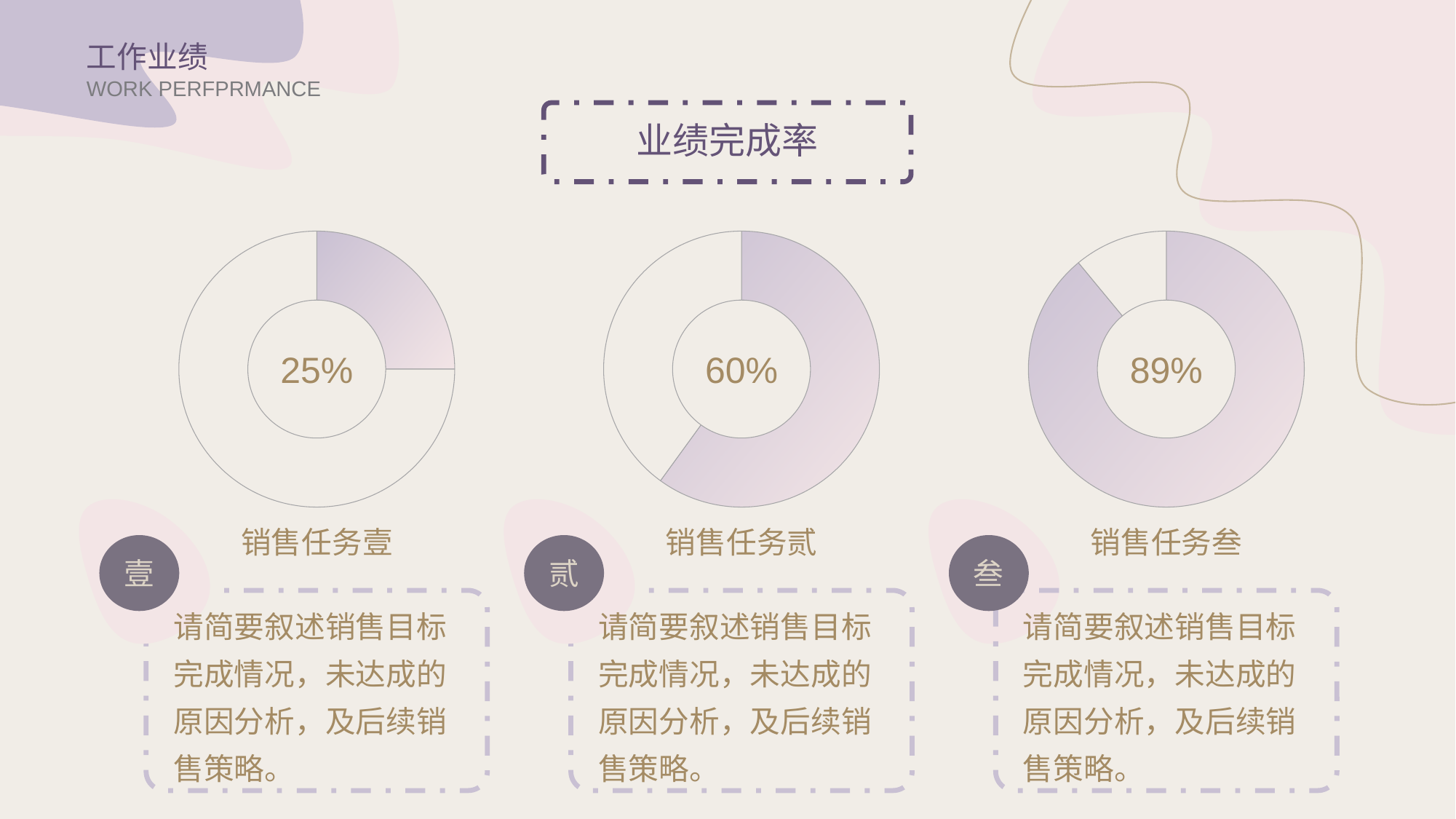

工作业绩
WORK PERFPRMANCE
业绩完成率

### Chart

| Category | 销售额 |
|---|---|
| 1 | 0.25 |
| 2 | 0.75 |
25%

壹
销售任务壹

请简要叙述销售目标完成情况，未达成的原因分析，及后续销售策略。

### Chart

| Category | 销售额 |
|---|---|
| 1 | 0.6 |
| 2 | 0.4 |
60%

销售任务贰
贰

请简要叙述销售目标完成情况，未达成的原因分析，及后续销售策略。

### Chart

| Category | 销售额 |
|---|---|
| 1 | 0.89 |
| 2 | 0.11 |
89%

销售任务叁
叁

请简要叙述销售目标完成情况，未达成的原因分析，及后续销售策略。